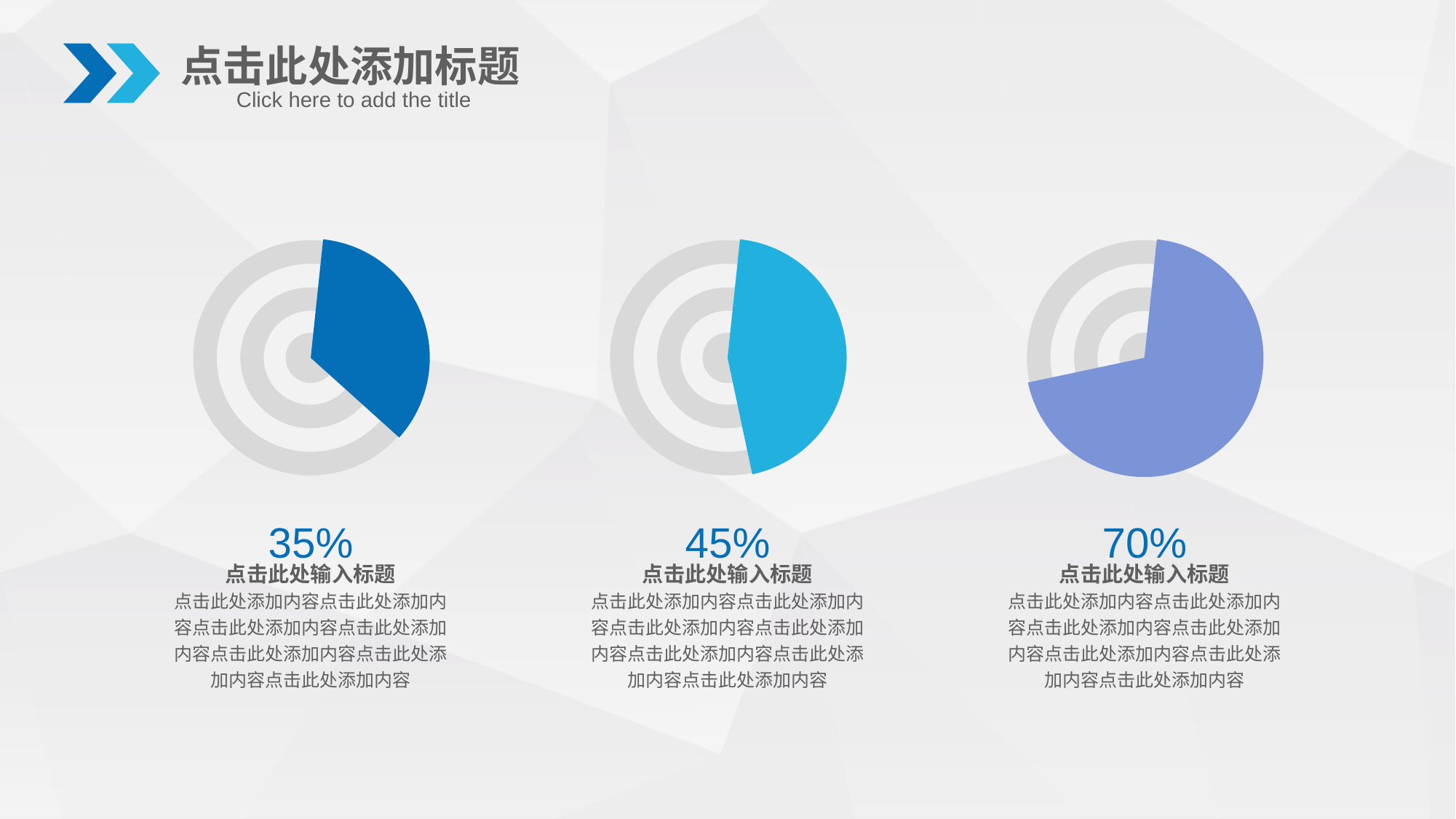

点击此处添加标题

Click here to add the title

### Chart

| Category | 销售额 |
|---|---|
| 第一季度 | 0.35 |
| 第二季度 | 0.65 |

### Chart

| Category | 销售额 | 列1 | 列2 | 列3 |
|---|---|---|---|---|
| 第一季度 | 5.0 | 5.0 | 5.0 | 8.2 |

### Chart

| Category | 销售额 |
|---|---|
| 第一季度 | 0.45 |
| 第二季度 | 0.55 |

### Chart

| Category | 销售额 | 列1 | 列2 | 列3 |
|---|---|---|---|---|
| 第一季度 | 5.0 | 5.0 | 5.0 | 8.2 |

### Chart

| Category | 销售额 |
|---|---|
| 第一季度 | 0.7 |
| 第二季度 | 0.3 |

### Chart

| Category | 销售额 | 列1 | 列2 | 列3 |
|---|---|---|---|---|
| 第一季度 | 5.0 | 5.0 | 5.0 | 8.2 |
35%
点击此处输入标题
点击此处添加内容点击此处添加内容点击此处添加内容点击此处添加内容点击此处添加内容点击此处添加内容点击此处添加内容
45%
点击此处输入标题
点击此处添加内容点击此处添加内容点击此处添加内容点击此处添加内容点击此处添加内容点击此处添加内容点击此处添加内容
70%
点击此处输入标题
点击此处添加内容点击此处添加内容点击此处添加内容点击此处添加内容点击此处添加内容点击此处添加内容点击此处添加内容